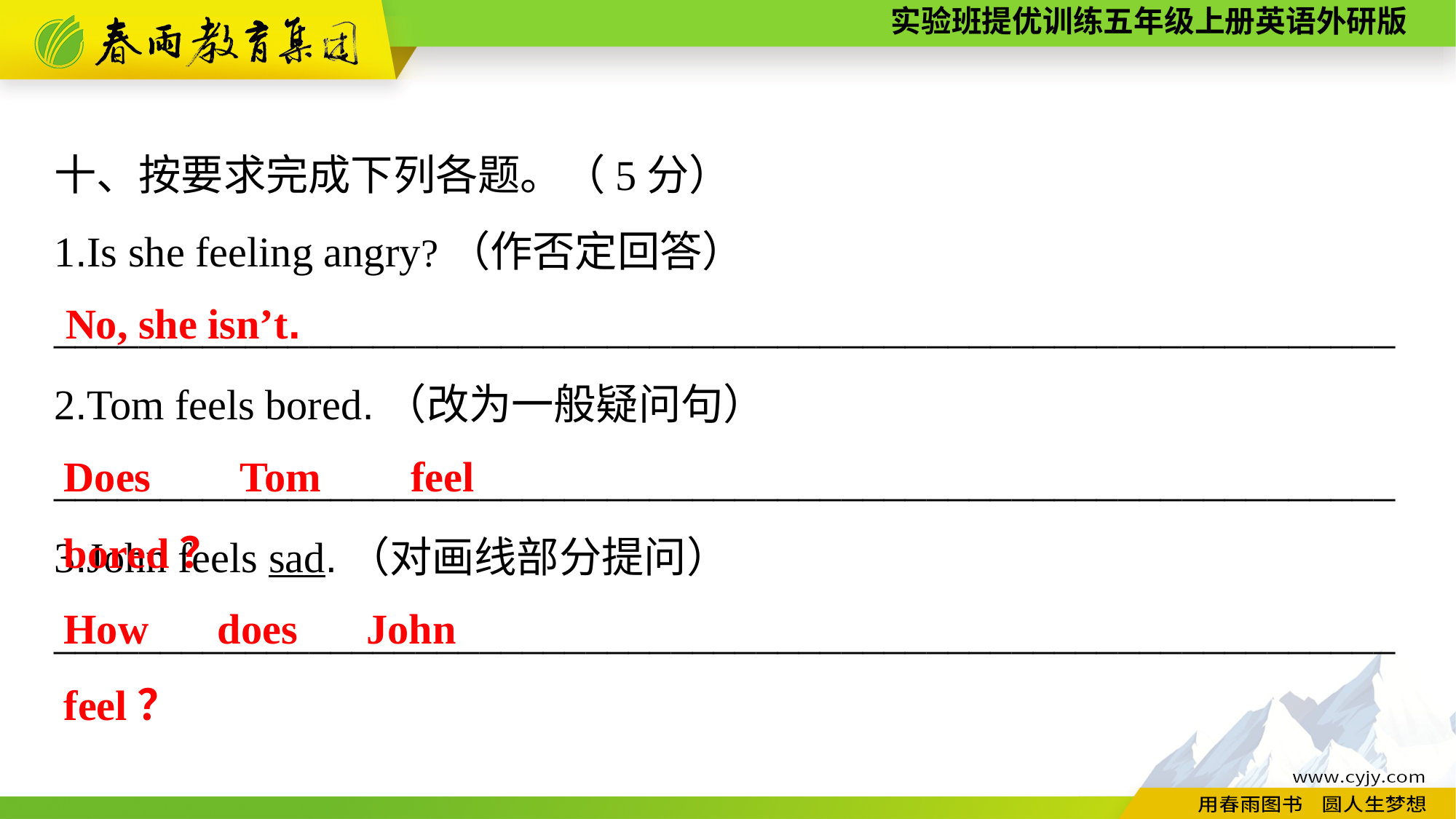

十、按要求完成下列各题。（5分）
1.Is she feeling angry?（作否定回答）
_______________________________________________________________
2.Tom feels bored.（改为一般疑问句）
_______________________________________________________________
3.John feels sad.（对画线部分提问）
_______________________________________________________________
No, she isn’t.
Does Tom feel bored？
How does John feel？